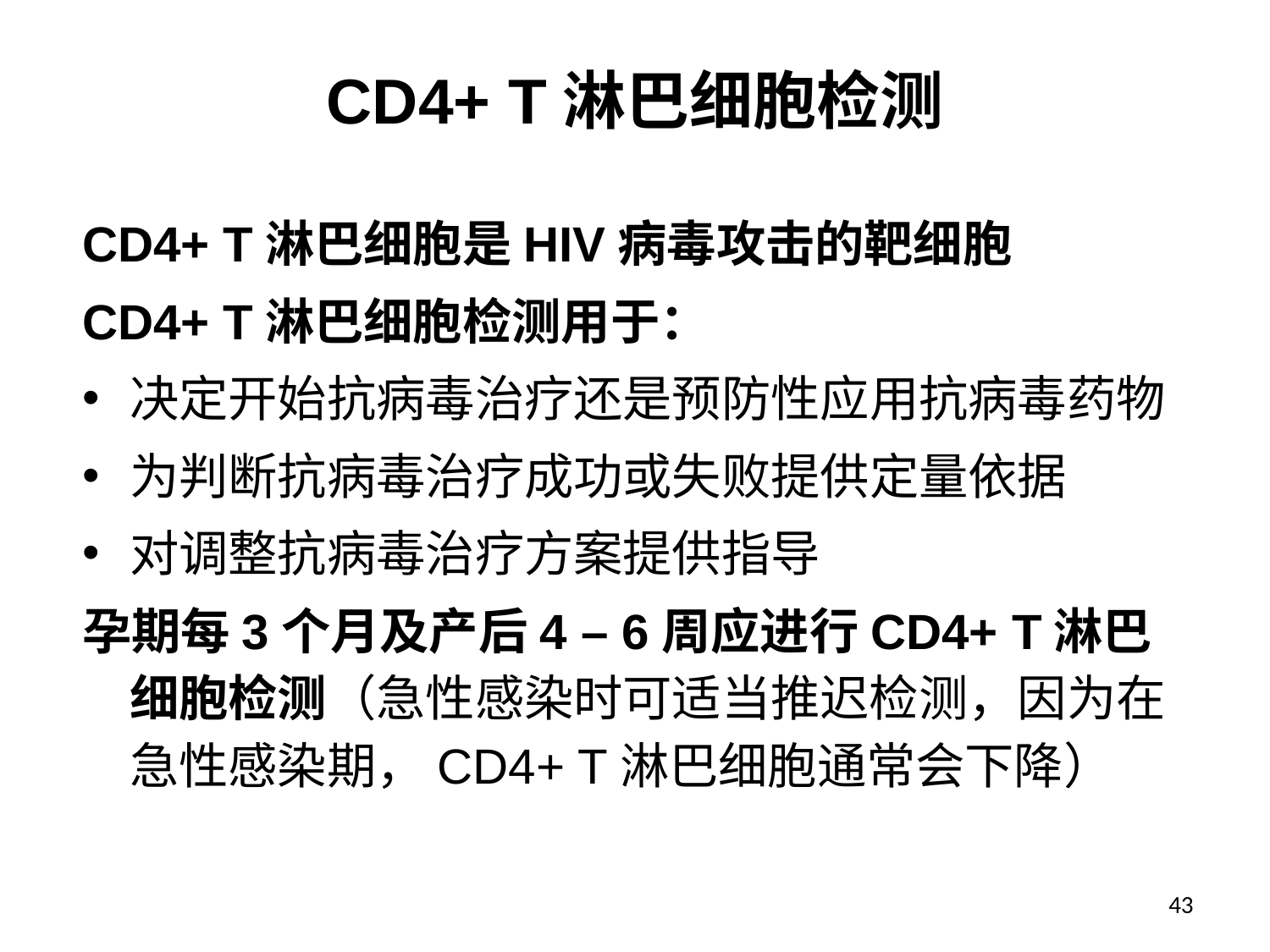

# CD4+ T淋巴细胞检测
CD4+ T淋巴细胞是HIV病毒攻击的靶细胞
CD4+ T淋巴细胞检测用于：
决定开始抗病毒治疗还是预防性应用抗病毒药物
为判断抗病毒治疗成功或失败提供定量依据
对调整抗病毒治疗方案提供指导
孕期每3个月及产后4 – 6周应进行CD4+ T淋巴细胞检测（急性感染时可适当推迟检测，因为在急性感染期，CD4+ T淋巴细胞通常会下降）
43